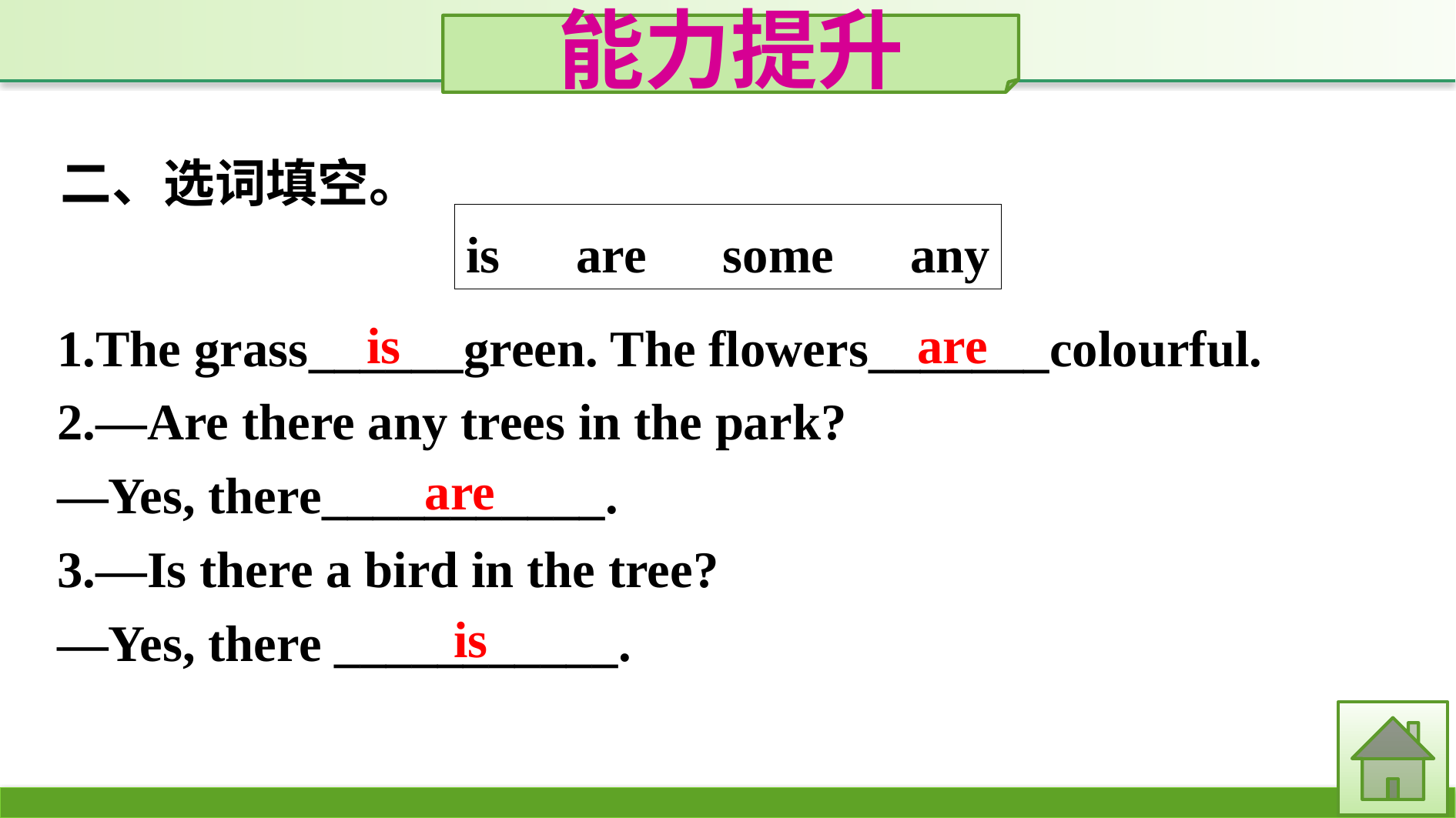

能力提升
二、选词填空。
is　are　some　any
1.The grass______green. The flowers_______colourful.
2.—Are there any trees in the park?
—Yes, there___________.
3.—Is there a bird in the tree?
—Yes, there ___________.
are
is
are
is